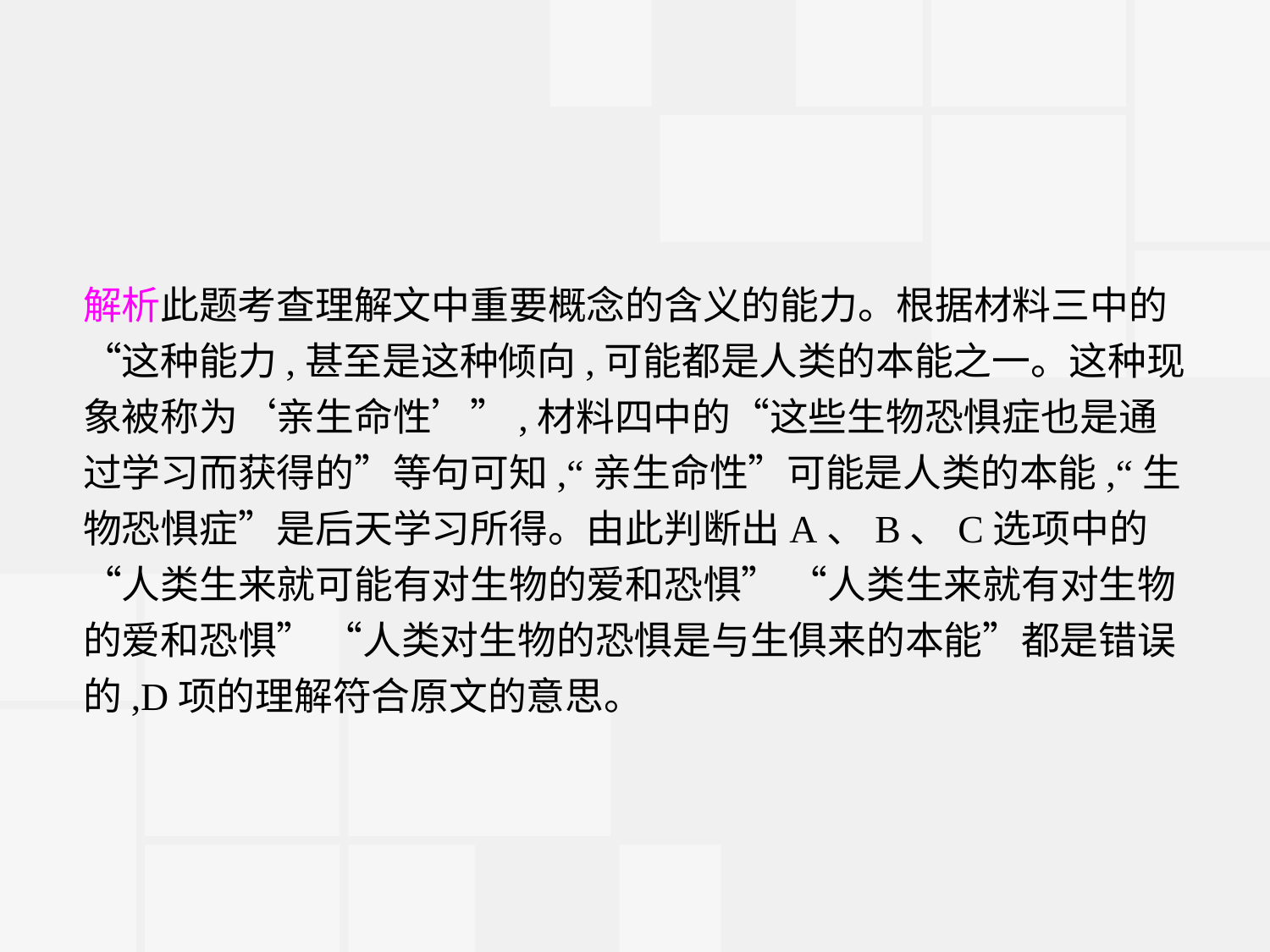

解析此题考查理解文中重要概念的含义的能力。根据材料三中的“这种能力,甚至是这种倾向,可能都是人类的本能之一。这种现象被称为‘亲生命性’”,材料四中的“这些生物恐惧症也是通过学习而获得的”等句可知,“亲生命性”可能是人类的本能,“生物恐惧症”是后天学习所得。由此判断出A、B、C选项中的“人类生来就可能有对生物的爱和恐惧” “人类生来就有对生物的爱和恐惧” “人类对生物的恐惧是与生俱来的本能”都是错误的,D项的理解符合原文的意思。